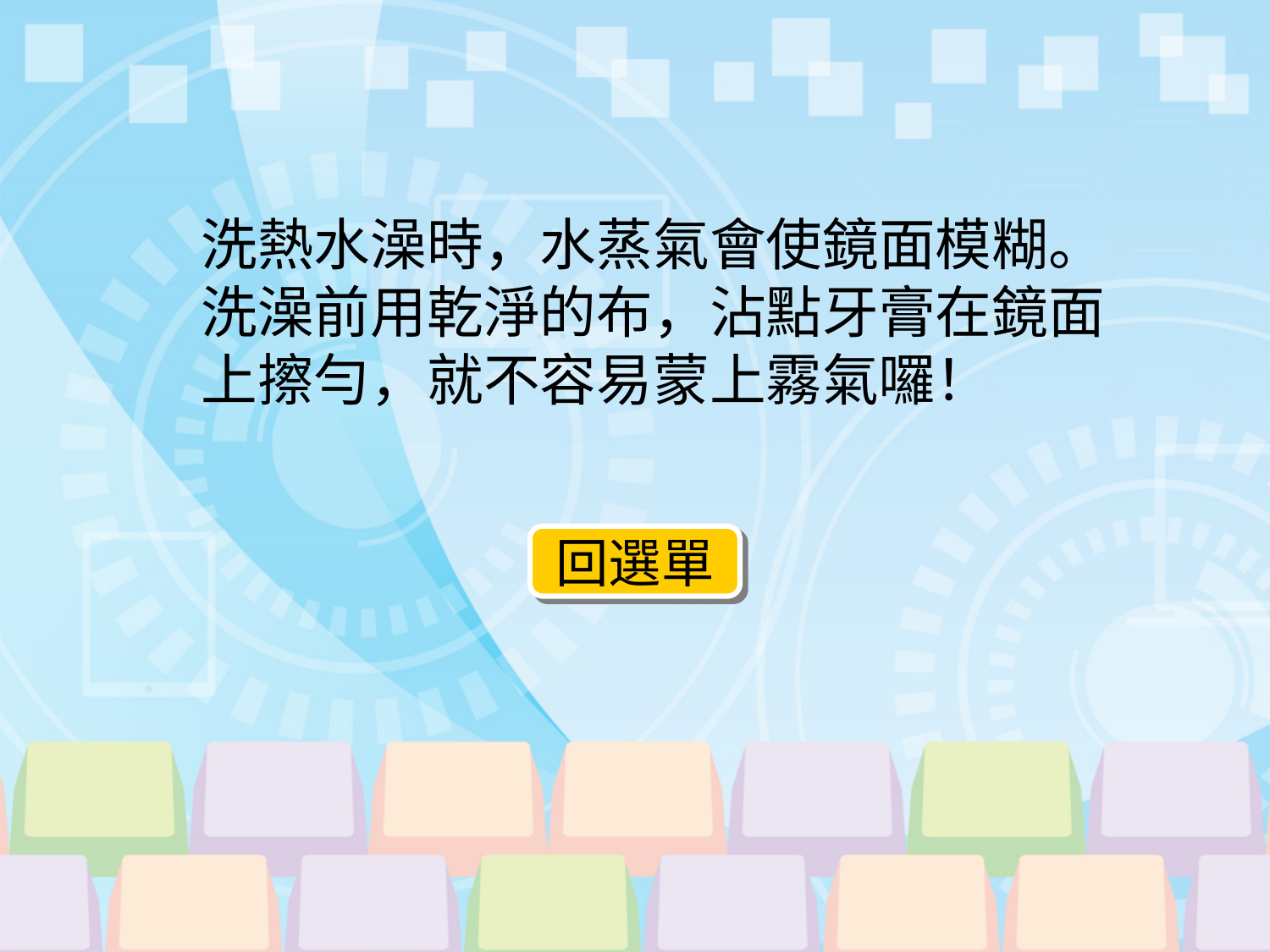

洗熱水澡時，水蒸氣會使鏡面模糊。洗澡前用乾淨的布，沾點牙膏在鏡面上擦勻，就不容易蒙上霧氣囉！
回選單